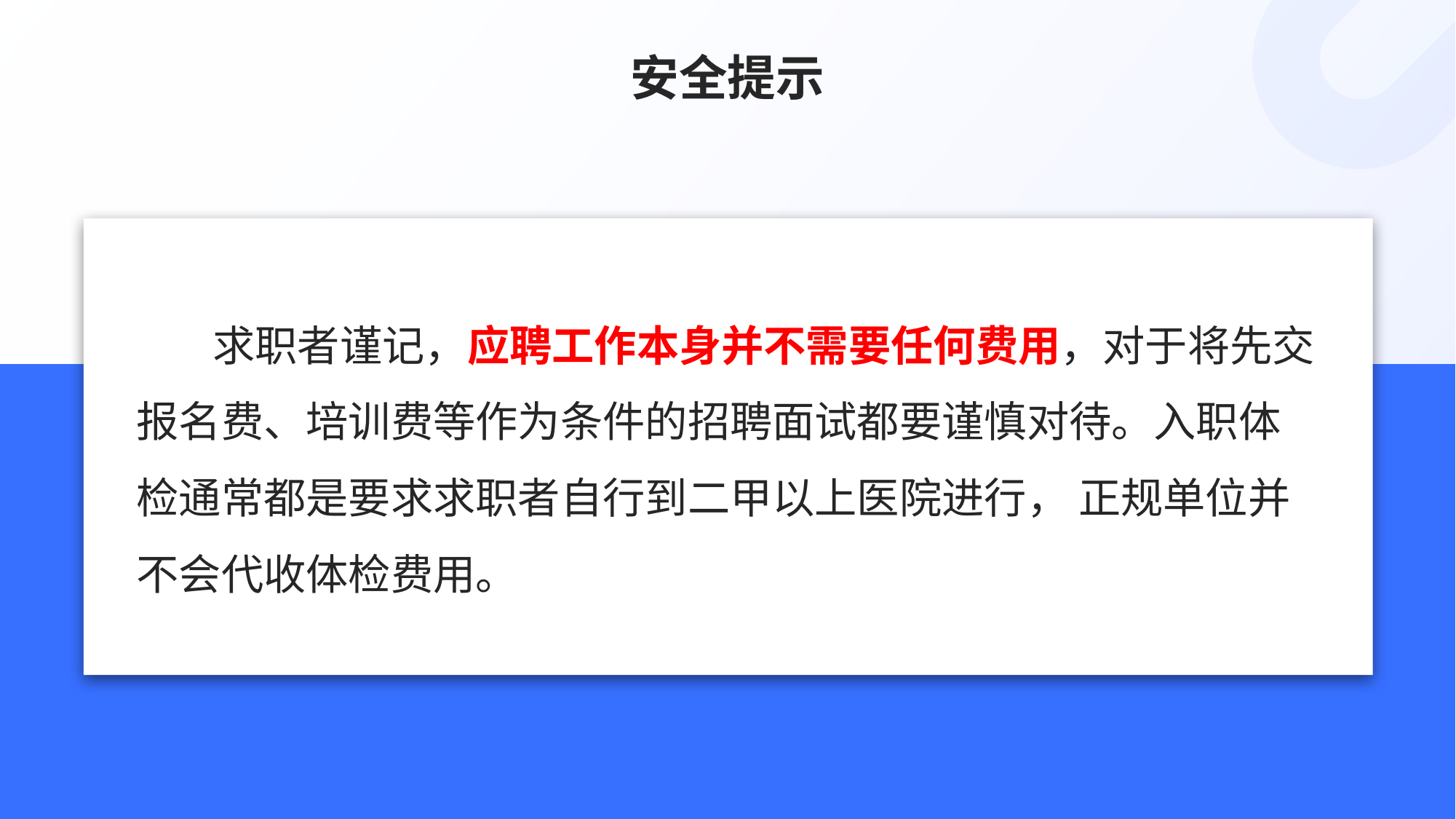

# 安全提示

       求职者谨记，应聘工作本身并不需要任何费用，对于将先交报名费、培训费等作为条件的招聘面试都要谨慎对待。入职体检通常都是要求求职者自行到二甲以上医院进行， 正规单位并不会代收体检费用。